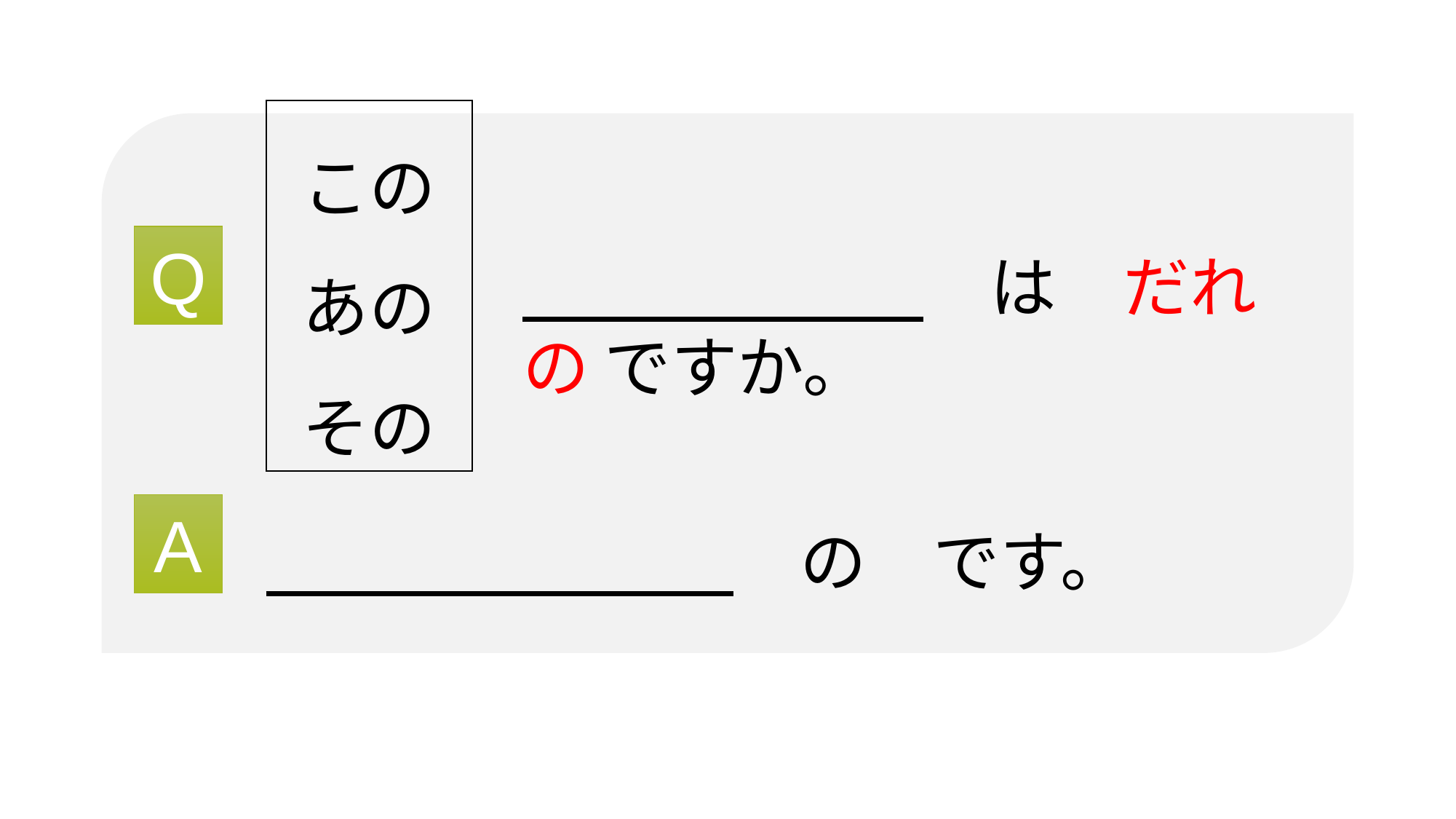

この
あの
その

Q
　　　　　　　は　だれの ですか。
A
　　　　　　　　の　です。